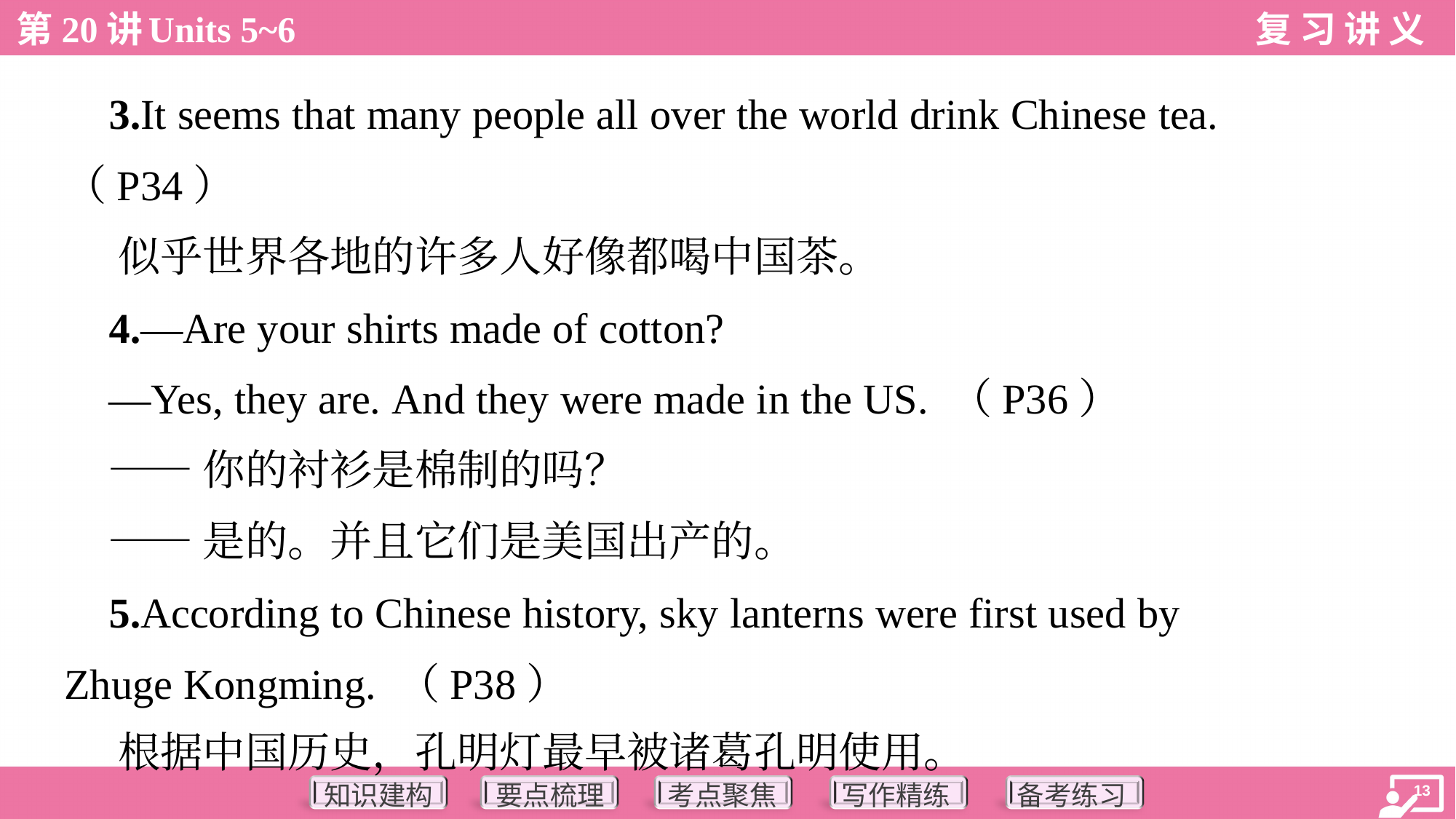

3.It seems that many people all over the world drink Chinese tea.
（P34）
    似乎世界各地的许多人好像都喝中国茶。
    4.—Are your shirts made of cotton?
    —Yes, they are. And they were made in the US. （P36）
    ——你的衬衫是棉制的吗？
    ——是的。并且它们是美国出产的。
    5.According to Chinese history, sky lanterns were first used by
Zhuge Kongming. （P38）
    根据中国历史，孔明灯最早被诸葛孔明使用。